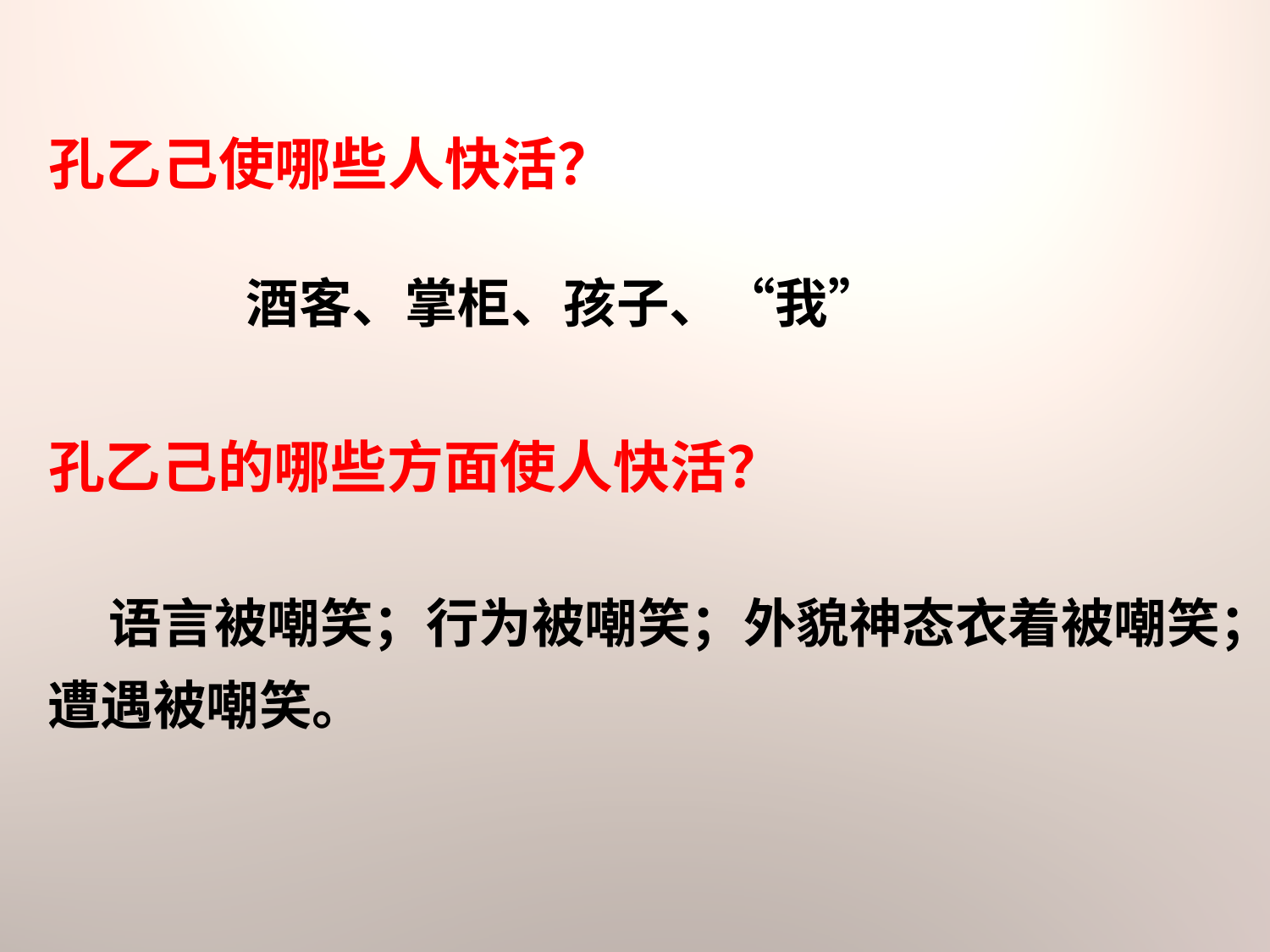

孔乙己使哪些人快活？
酒客、掌柜、孩子、“我”
孔乙己的哪些方面使人快活？
    语言被嘲笑；行为被嘲笑；外貌神态衣着被嘲笑；遭遇被嘲笑。